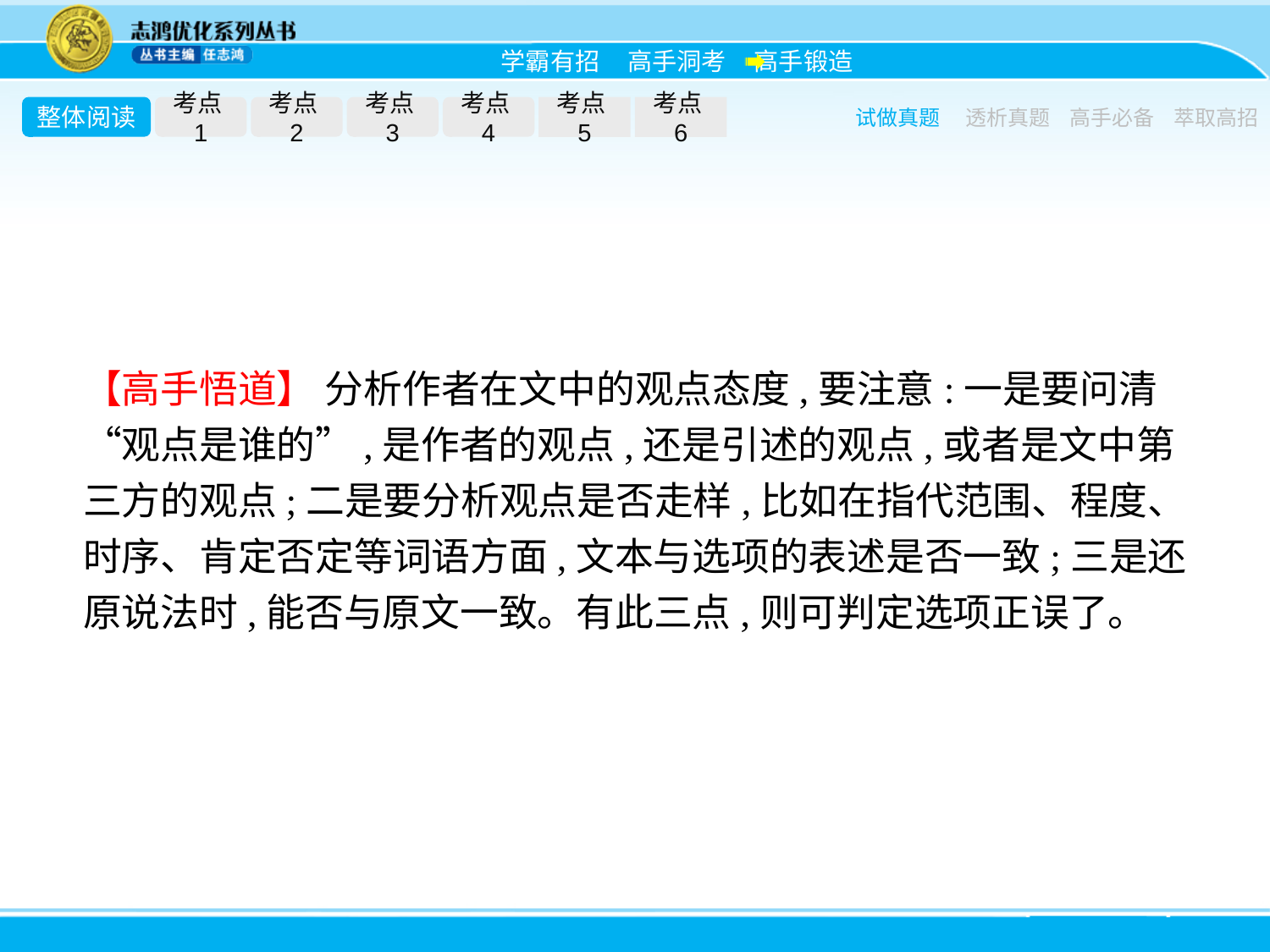

整体阅读
考点1
考点2
考点3
考点4
考点5
考点6
试做真题
透析真题
高手必备
萃取高招
【高手悟道】 分析作者在文中的观点态度,要注意:一是要问清“观点是谁的”,是作者的观点,还是引述的观点,或者是文中第三方的观点;二是要分析观点是否走样,比如在指代范围、程度、时序、肯定否定等词语方面,文本与选项的表述是否一致;三是还原说法时,能否与原文一致。有此三点,则可判定选项正误了。